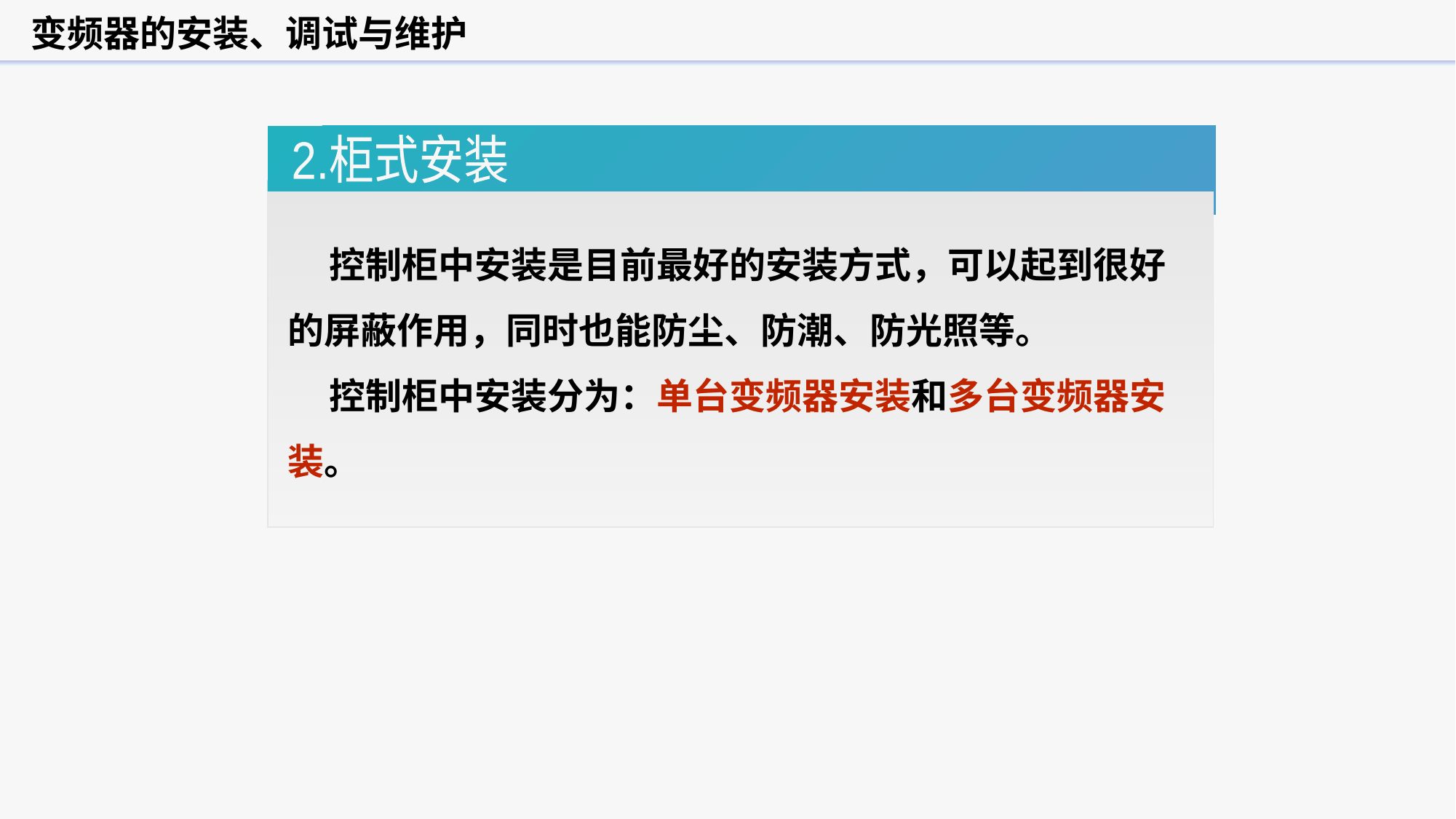

变频器的安装、调试与维护

2.柜式安装

    控制柜中安装是目前最好的安装方式，可以起到很好的屏蔽作用，同时也能防尘、防潮、防光照等。
    控制柜中安装分为：单台变频器安装和多台变频器安装。